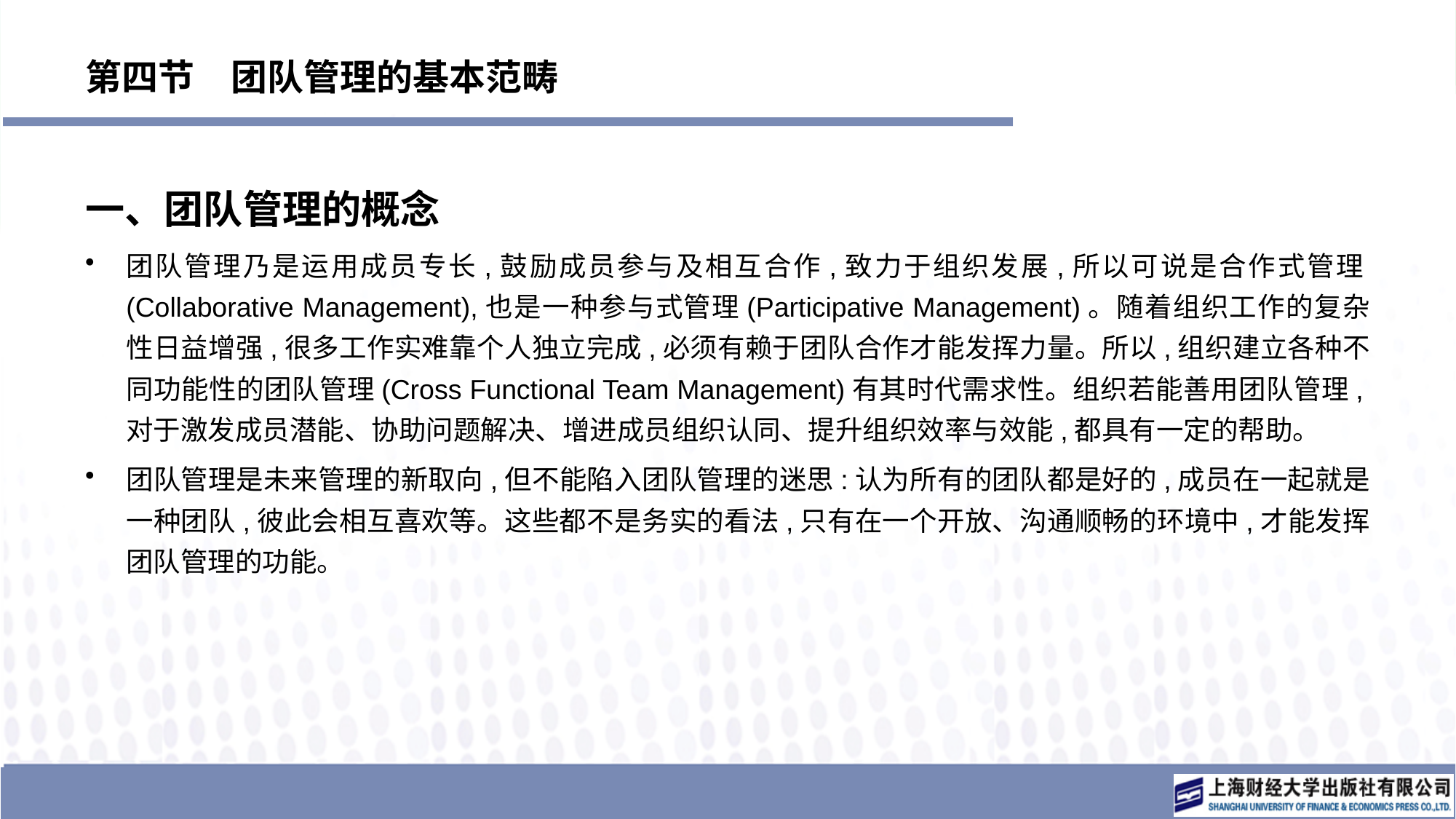

# 第四节　团队管理的基本范畴
一、团队管理的概念
团队管理乃是运用成员专长,鼓励成员参与及相互合作,致力于组织发展,所以可说是合作式管理(Collaborative Management),也是一种参与式管理(Participative Management)。随着组织工作的复杂性日益增强,很多工作实难靠个人独立完成,必须有赖于团队合作才能发挥力量。所以,组织建立各种不同功能性的团队管理(Cross Functional Team Management)有其时代需求性。组织若能善用团队管理,对于激发成员潜能、协助问题解决、增进成员组织认同、提升组织效率与效能,都具有一定的帮助。
团队管理是未来管理的新取向,但不能陷入团队管理的迷思:认为所有的团队都是好的,成员在一起就是一种团队,彼此会相互喜欢等。这些都不是务实的看法,只有在一个开放、沟通顺畅的环境中,才能发挥团队管理的功能。